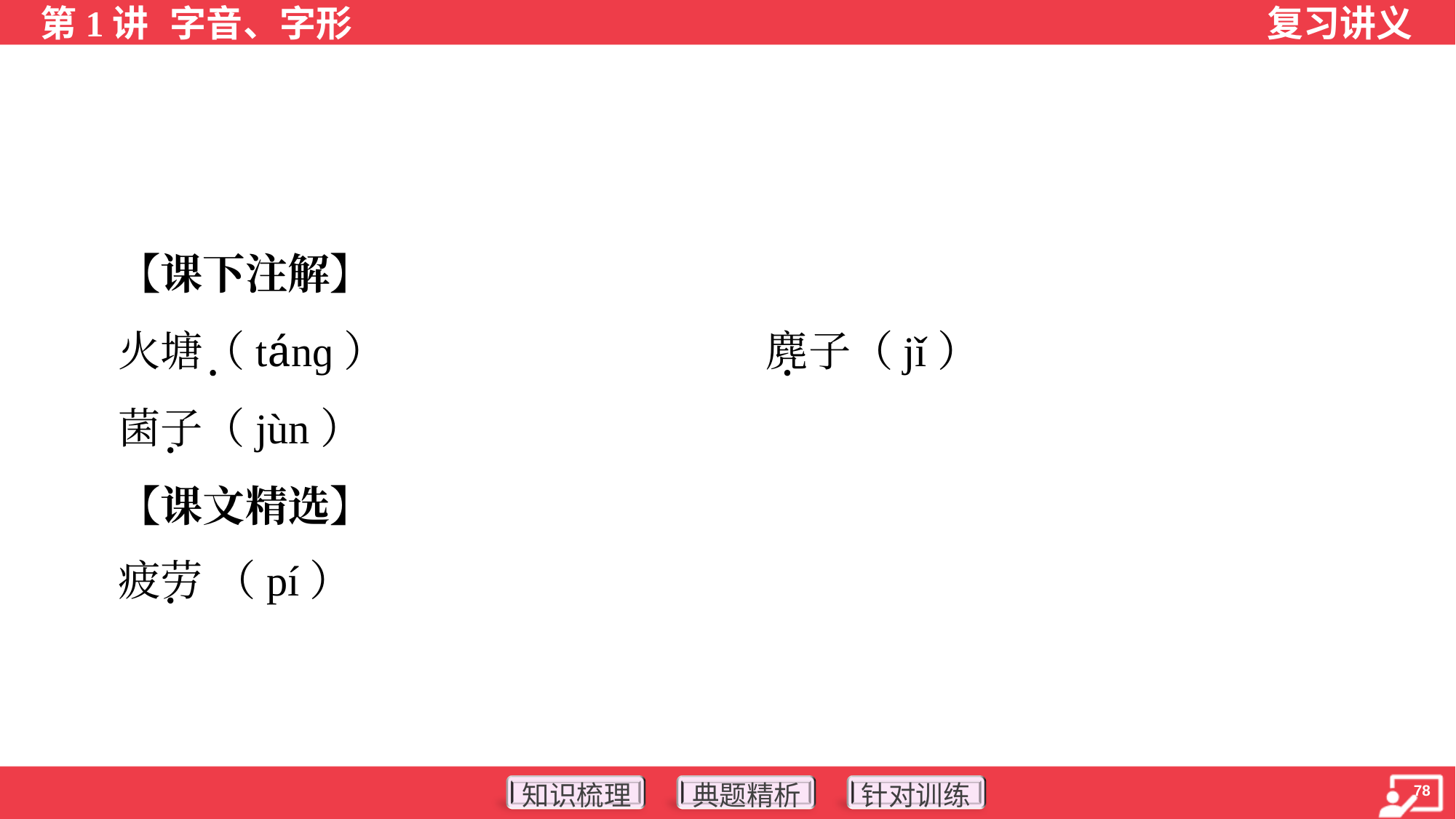

【课下注解】
    火塘（tánɡ）	麂子（jǐ）
    菌子（jùn）
    【课文精选】
    疲劳 （pí）